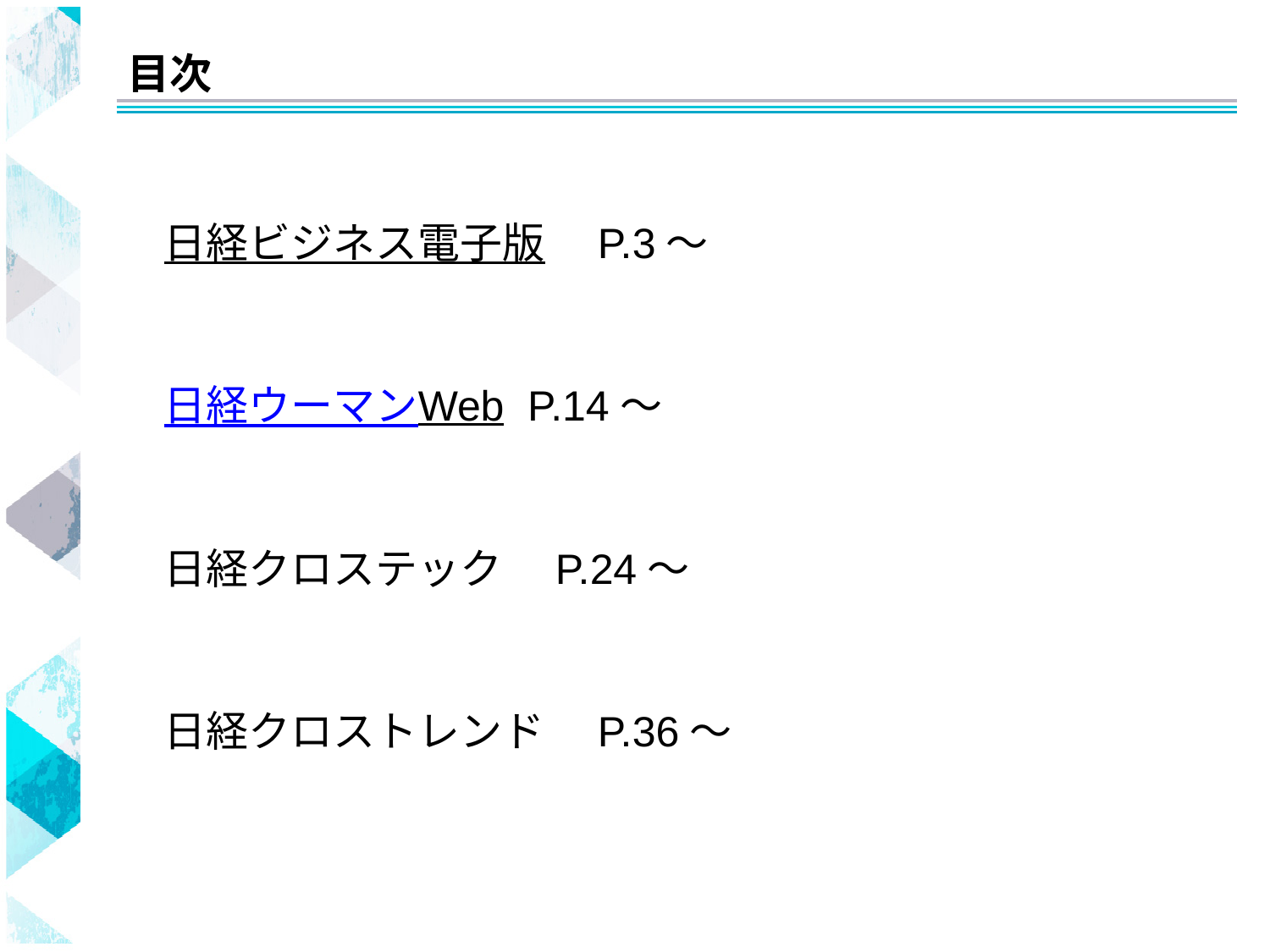

# 目次
日経ビジネス電子版　P.3～

日経ウーマンWeb  P.14～

日経クロステック　P.24～

日経クロストレンド　P.36～
2